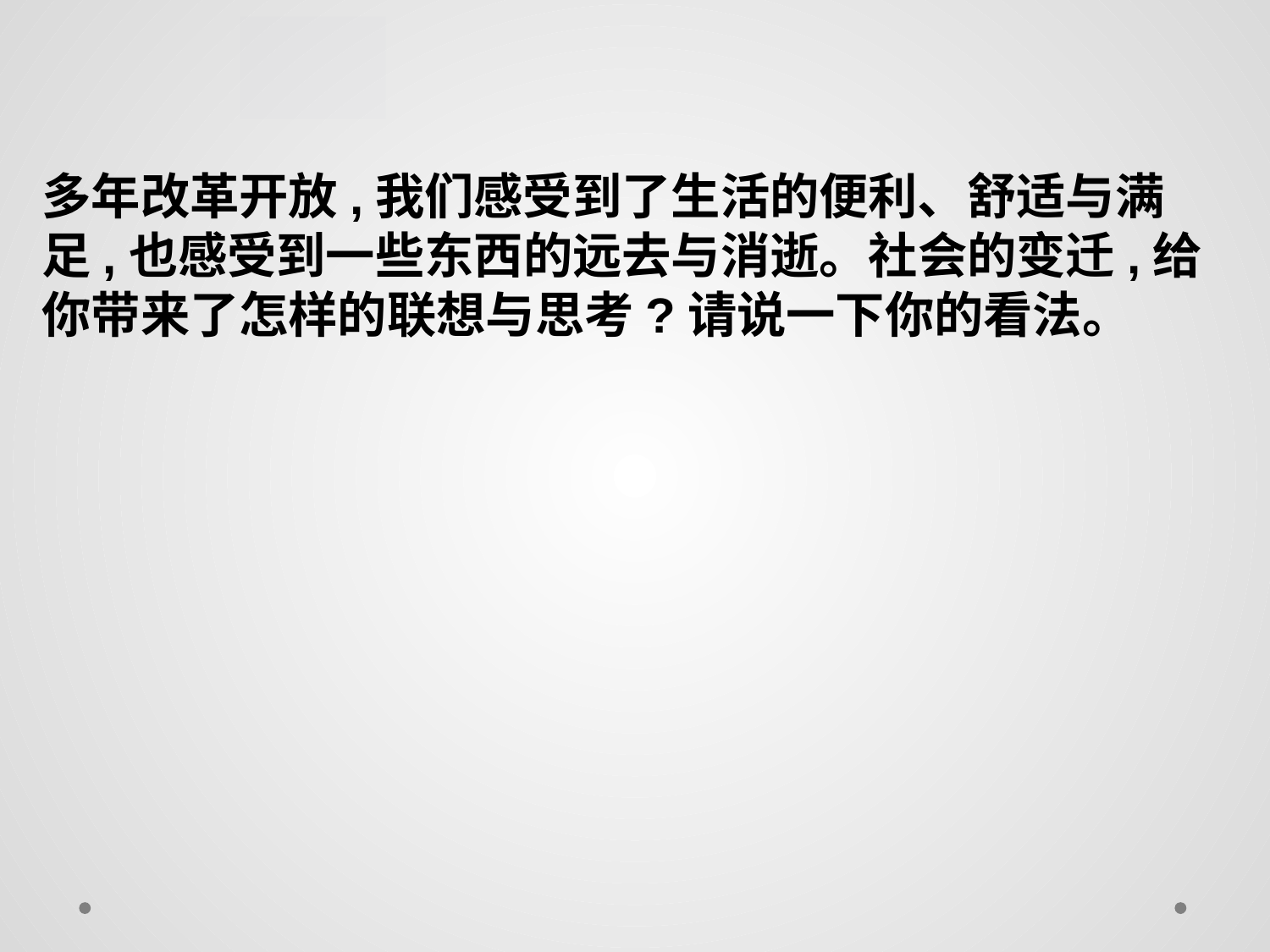

多年改革开放,我们感受到了生活的便利、舒适与满足,也感受到一些东西的远去与消逝。社会的变迁,给你带来了怎样的联想与思考?请说一下你的看法。